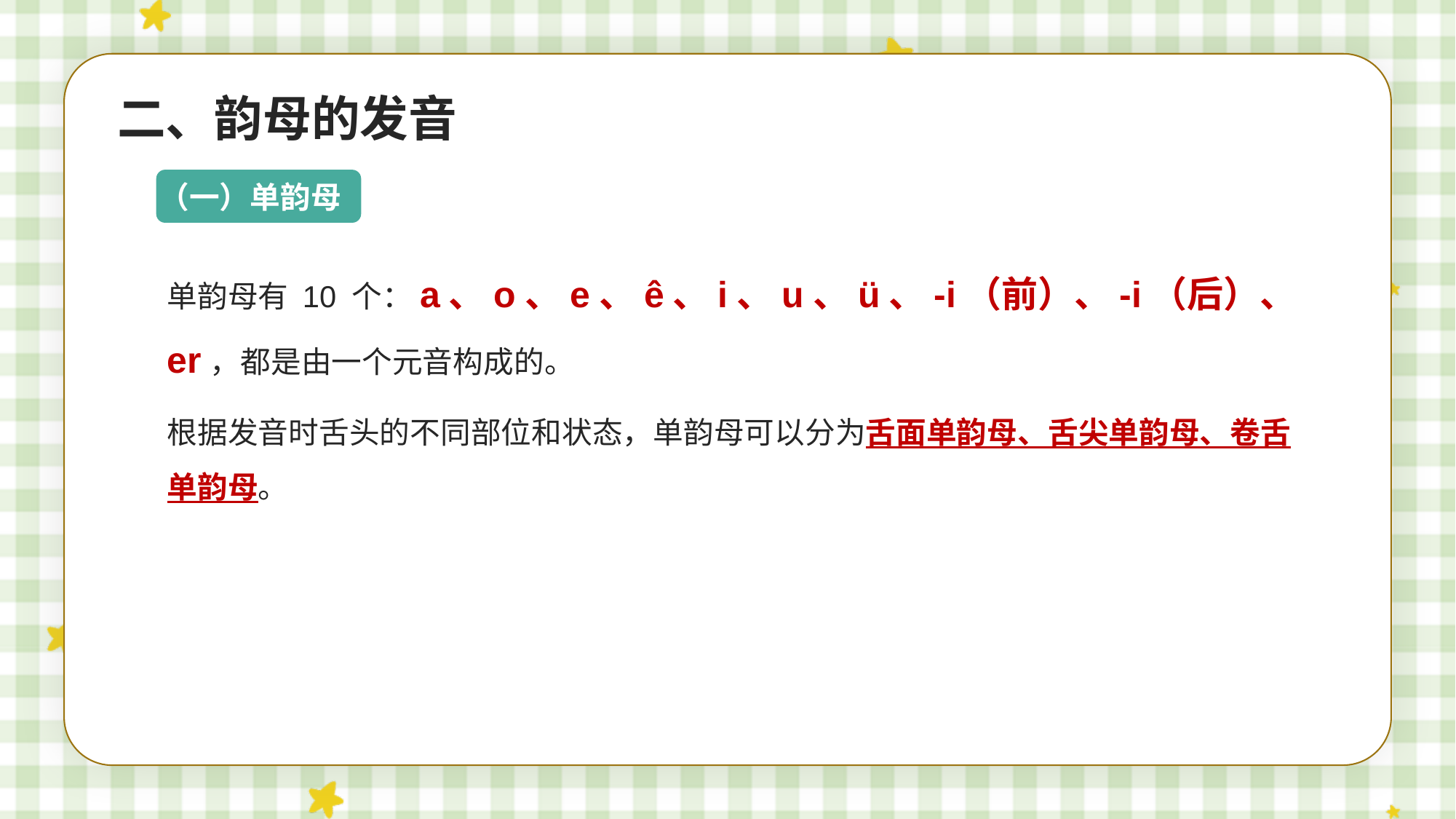

二、韵母的发音
（一）单韵母
单韵母有 10 个：a、o、e、ê、i、u、ü、-i（前）、-i（后）、er，都是由一个元音构成的。
根据发音时舌头的不同部位和状态，单韵母可以分为舌面单韵母、舌尖单韵母、卷舌单韵母。